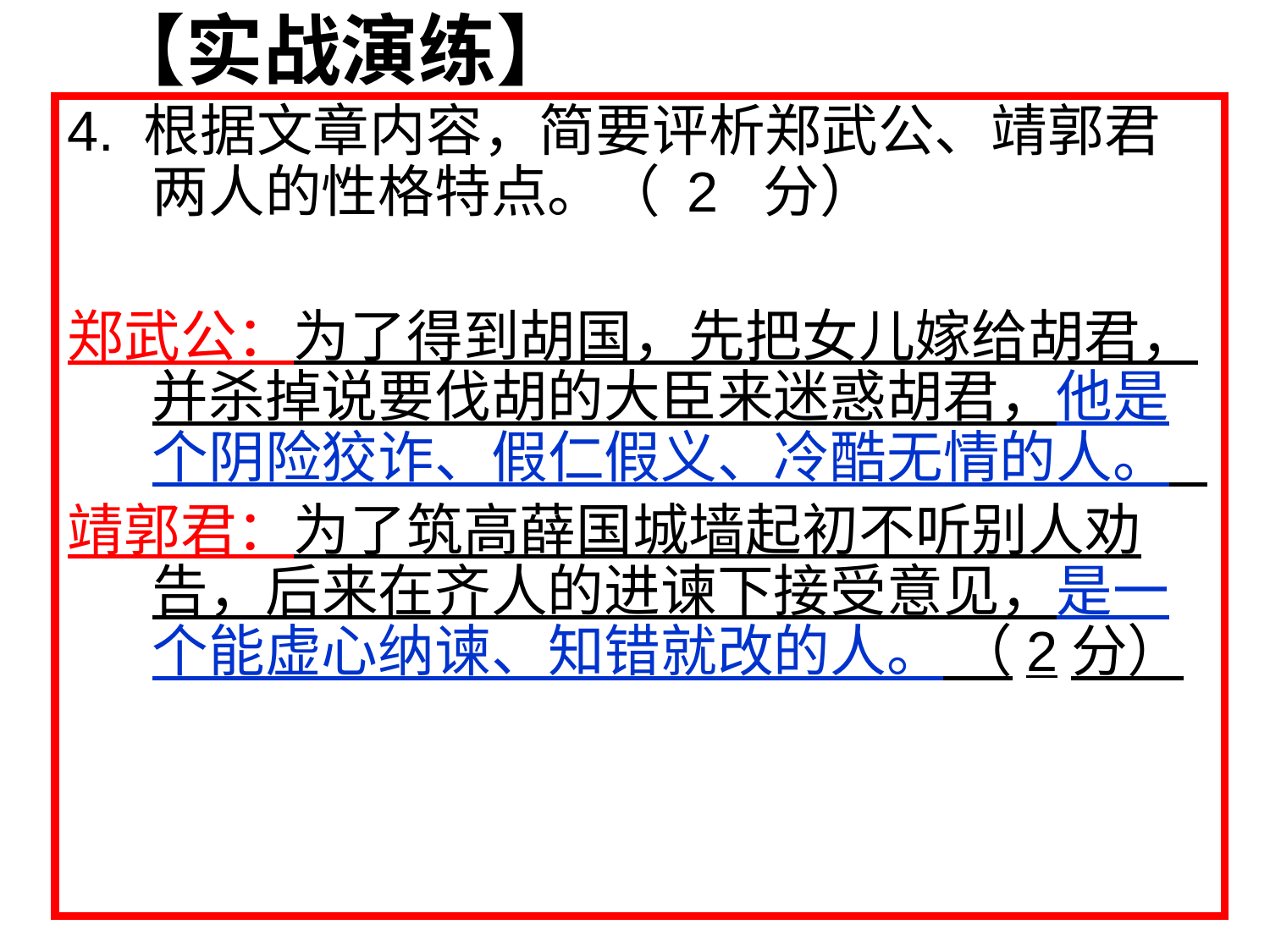

【实战演练】
4. 根据文章内容，简要评析郑武公、靖郭君两人的性格特点。（ 2  分）

郑武公：为了得到胡国，先把女儿嫁给胡君，并杀掉说要伐胡的大臣来迷惑胡君，他是个阴险狡诈、假仁假义、冷酷无情的人。
靖郭君：为了筑高薛国城墙起初不听别人劝告，后来在齐人的进谏下接受意见，是一个能虚心纳谏、知错就改的人。 （2分）